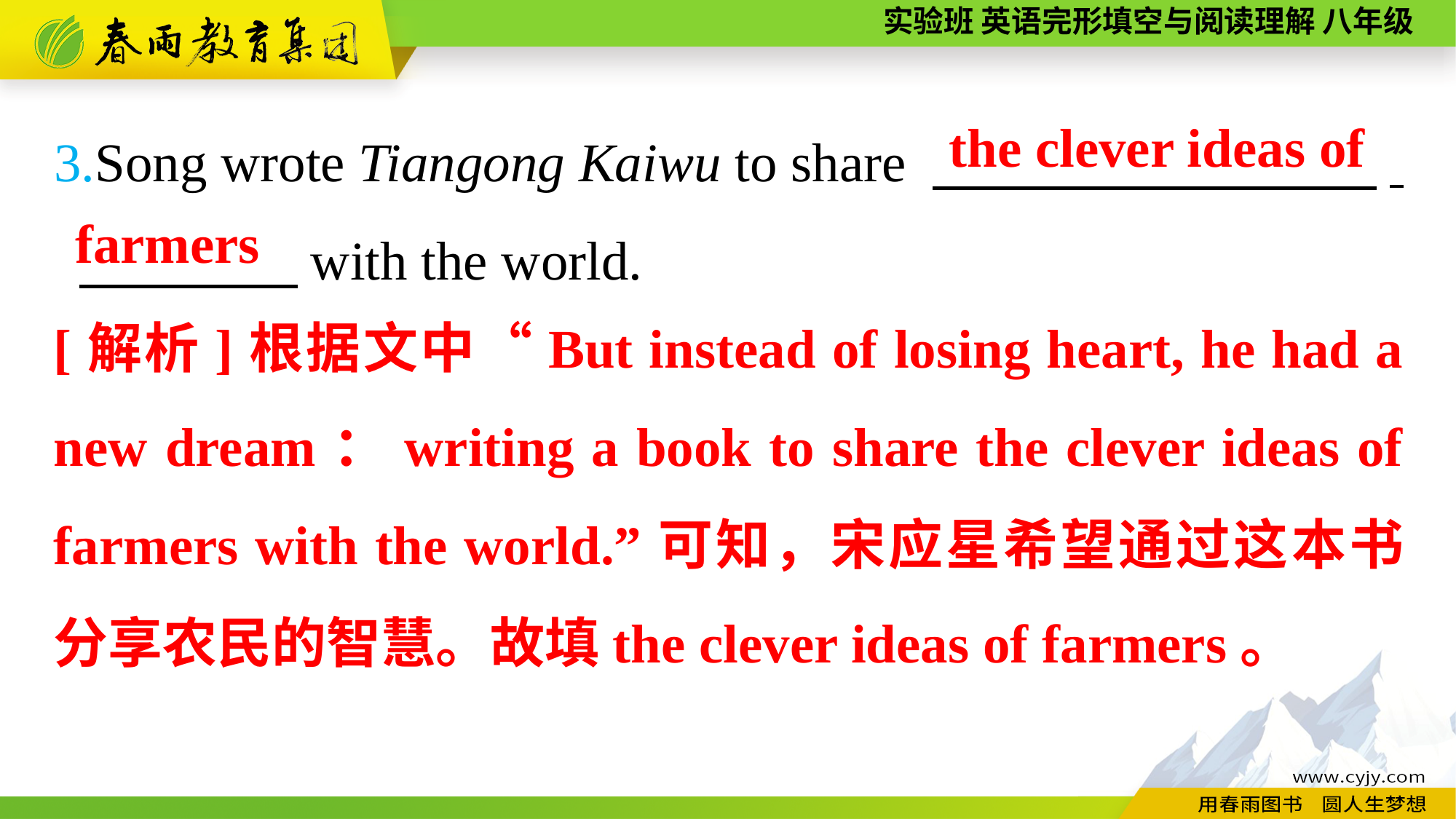

3.Song wrote Tiangong Kaiwu to share 　　　              　　,
 　　　　with the world.
the clever ideas of
farmers
[解析]根据文中“But instead of losing heart, he had a new dream：writing a book to share the clever ideas of farmers with the world.”可知，宋应星希望通过这本书分享农民的智慧。故填the clever ideas of farmers。